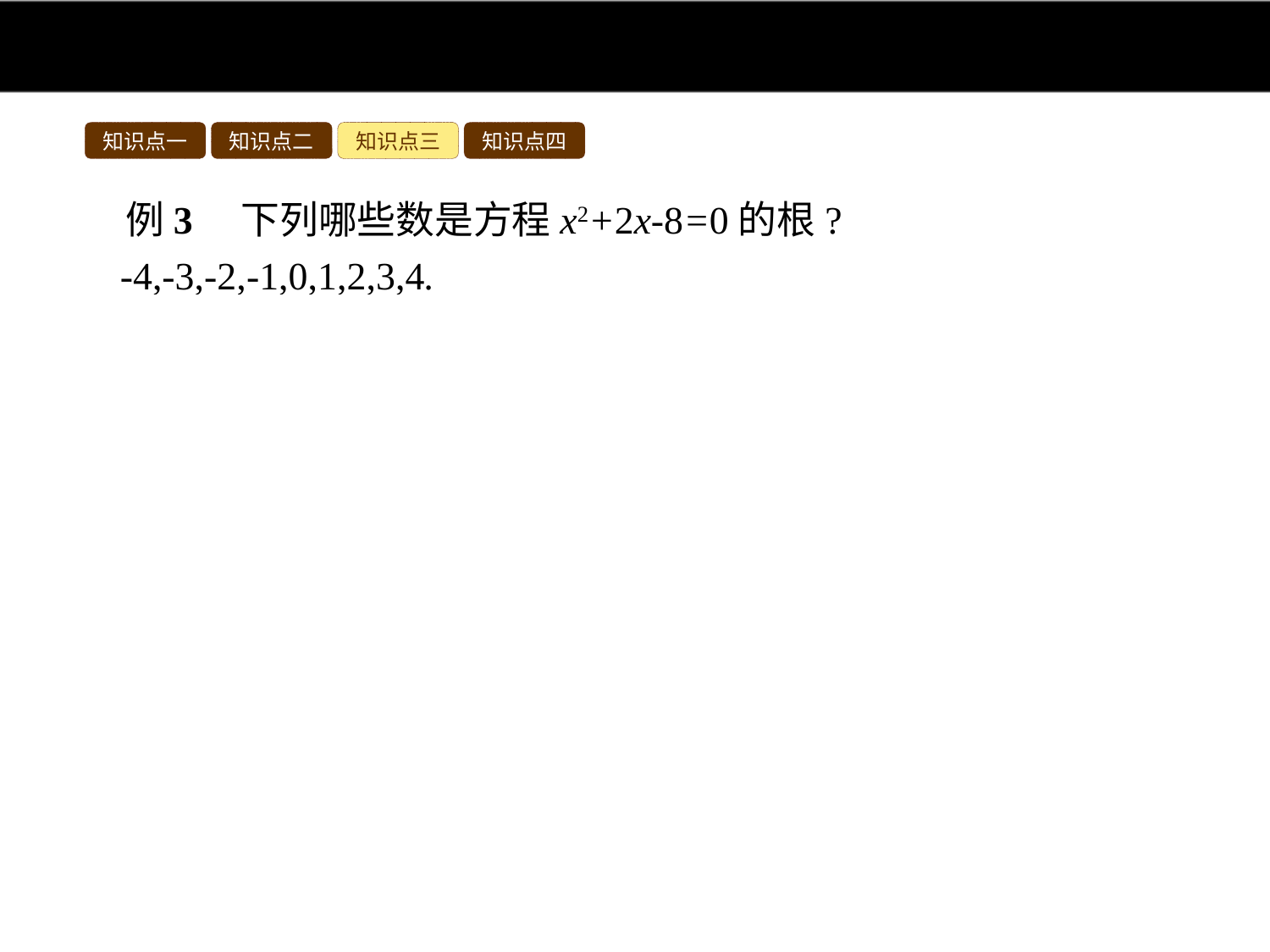

知识点一
知识点二
知识点三
知识点四
例3　下列哪些数是方程x2+2x-8=0的根?
-4,-3,-2,-1,0,1,2,3,4.
分析:方程的根即方程的解,也就是能使方程左右两边相等的未知数的值,将x的值分别代入已知方程进行验证即可作出正确的判断.
解:将x=-4代入方程x2+2x-8=0,左边=(-4)2+(-4)×2-8=0,即左边=右边,故x=-4是方程x2+2x-8=0的根.
把x=-3,-2,-1,0,1,3,4代入方程x2+2x-8=0,左边都不等于0,故它们都不是方程x2+2x-8=0的根,把x=2代入方程x2+2x-8=0,左边=右边,故x=2是方程x2+2x-8=0的根.
所以-4,2是方程x2+2x-8=0的根.